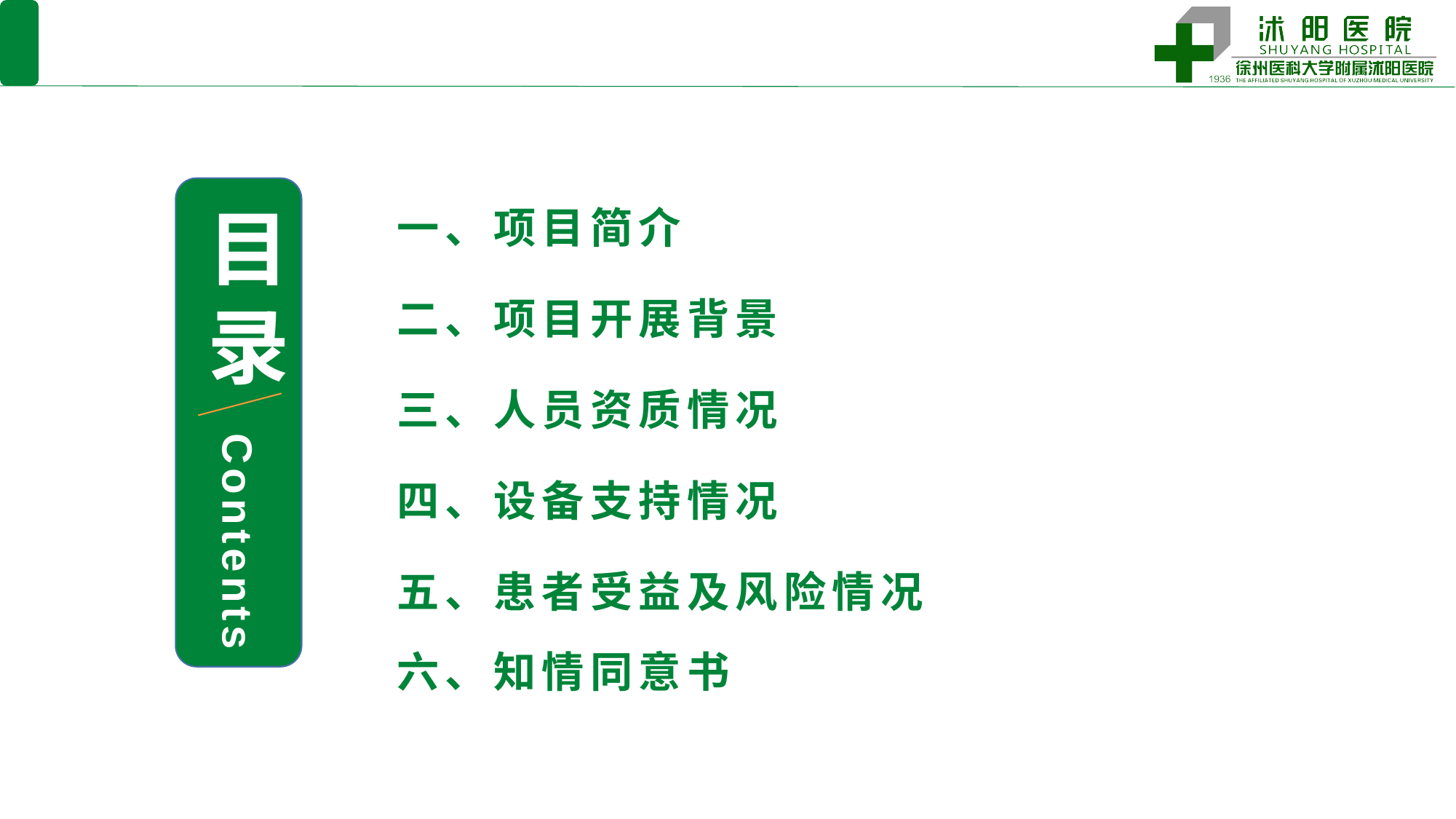

目
录
Contents
一、项目简介
二、项目开展背景
三、人员资质情况
四、设备支持情况
五、患者受益及风险情况
六、知情同意书